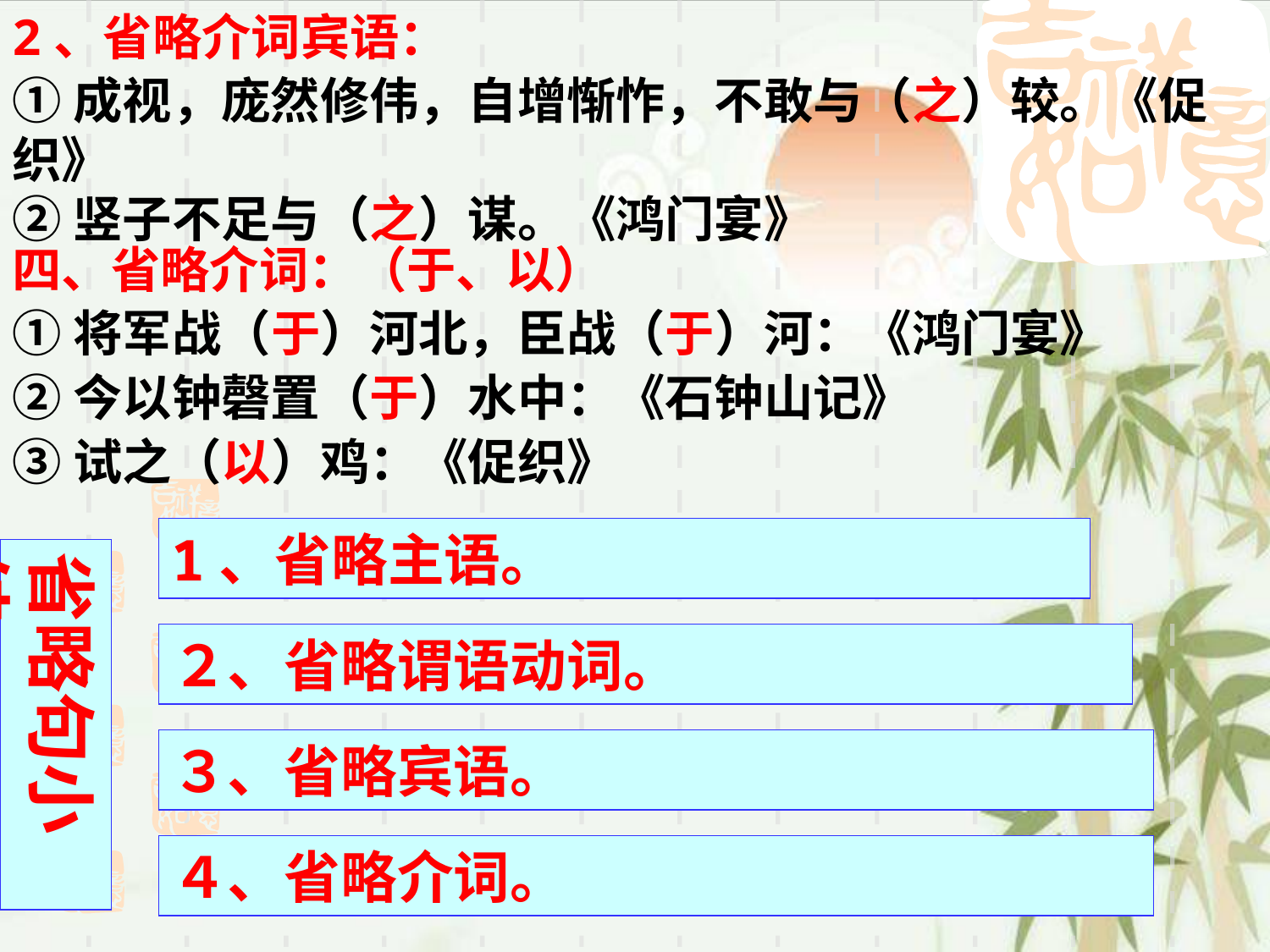

2、省略介词宾语：
①成视，庞然修伟，自增惭怍，不敢与（之）较。《促织》
②竖子不足与（之）谋。《鸿门宴》
四、省略介词：（于、以）
①将军战（于）河北，臣战（于）河：《鸿门宴》
②今以钟磬置（于）水中：《石钟山记》
③试之（以）鸡：《促织》
1、省略主语。
省略句小结
２、省略谓语动词。
３、省略宾语。
４、省略介词。